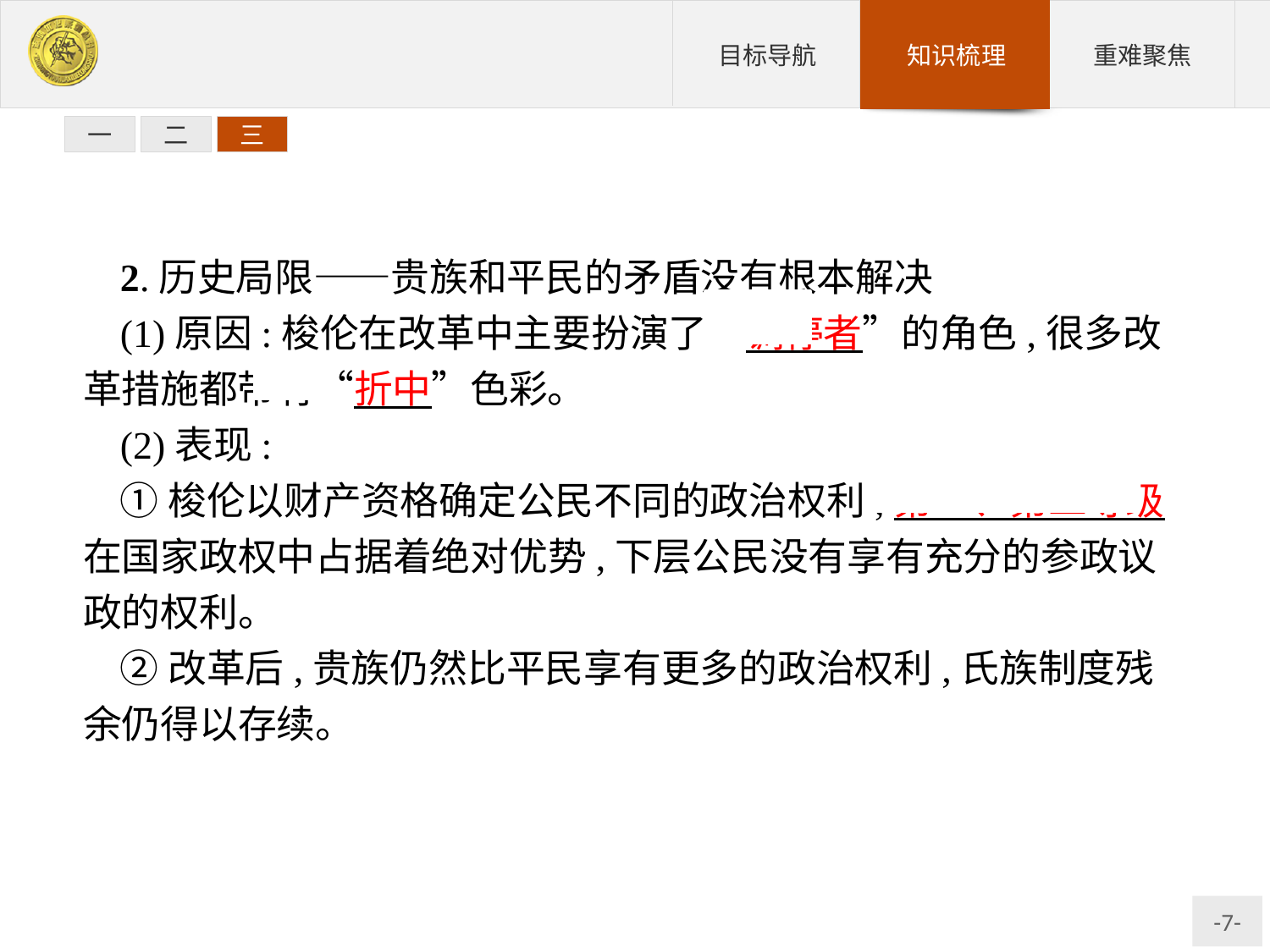

一
二
三
2.历史局限——贵族和平民的矛盾没有根本解决
(1)原因:梭伦在改革中主要扮演了“调停者”的角色,很多改革措施都带有“折中”色彩。
(2)表现:
①梭伦以财产资格确定公民不同的政治权利,第一、第二等级在国家政权中占据着绝对优势,下层公民没有享有充分的参政议政的权利。
②改革后,贵族仍然比平民享有更多的政治权利,氏族制度残余仍得以存续。